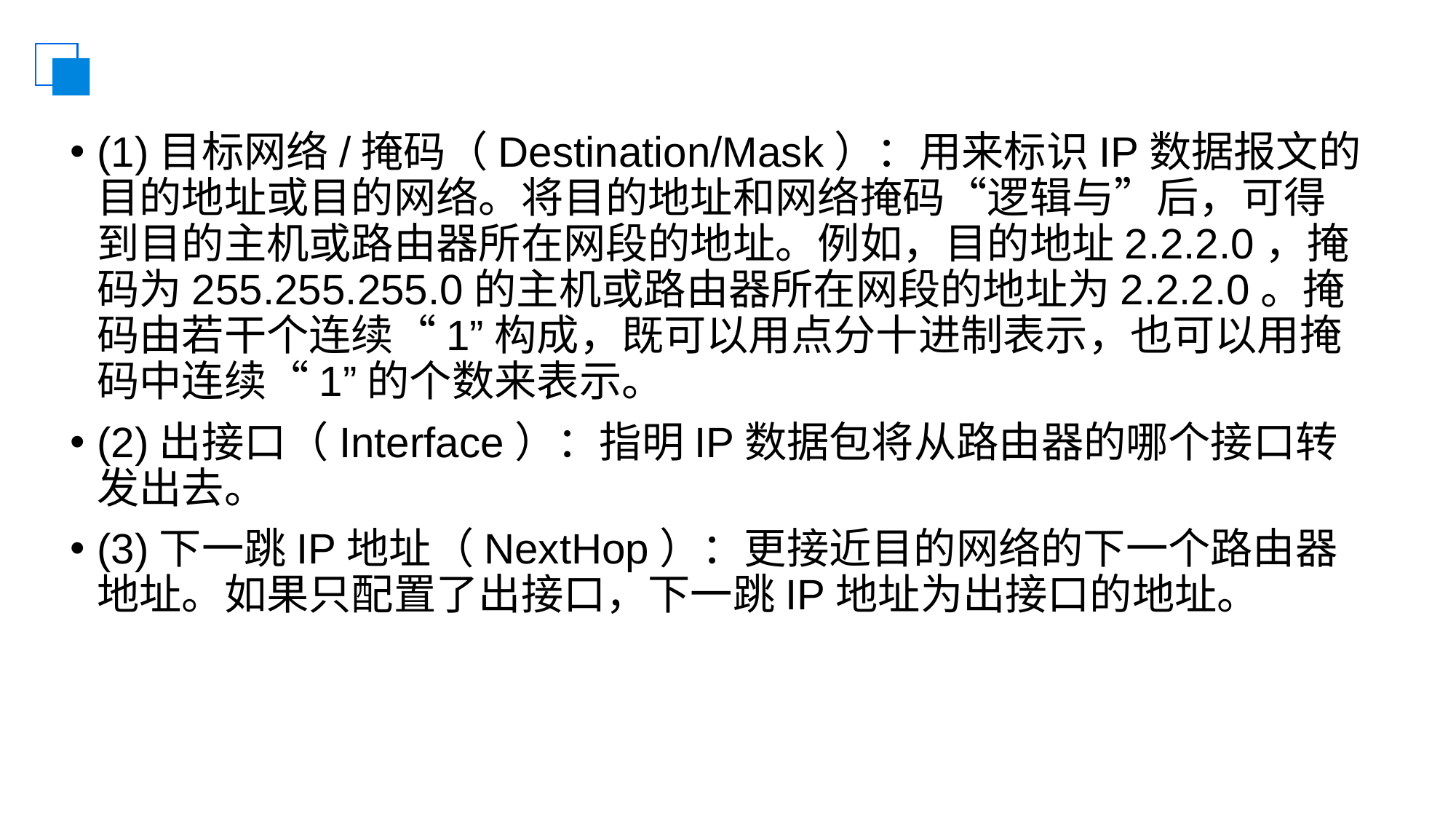

#
(1)目标网络/掩码（Destination/Mask）：用来标识IP数据报文的目的地址或目的网络。将目的地址和网络掩码“逻辑与”后，可得到目的主机或路由器所在网段的地址。例如，目的地址2.2.2.0，掩码为255.255.255.0的主机或路由器所在网段的地址为2.2.2.0。掩码由若干个连续“1”构成，既可以用点分十进制表示，也可以用掩码中连续“1”的个数来表示。
(2)出接口（Interface）：指明IP数据包将从路由器的哪个接口转发出去。
(3)下一跳IP地址（NextHop）：更接近目的网络的下一个路由器地址。如果只配置了出接口，下一跳IP地址为出接口的地址。